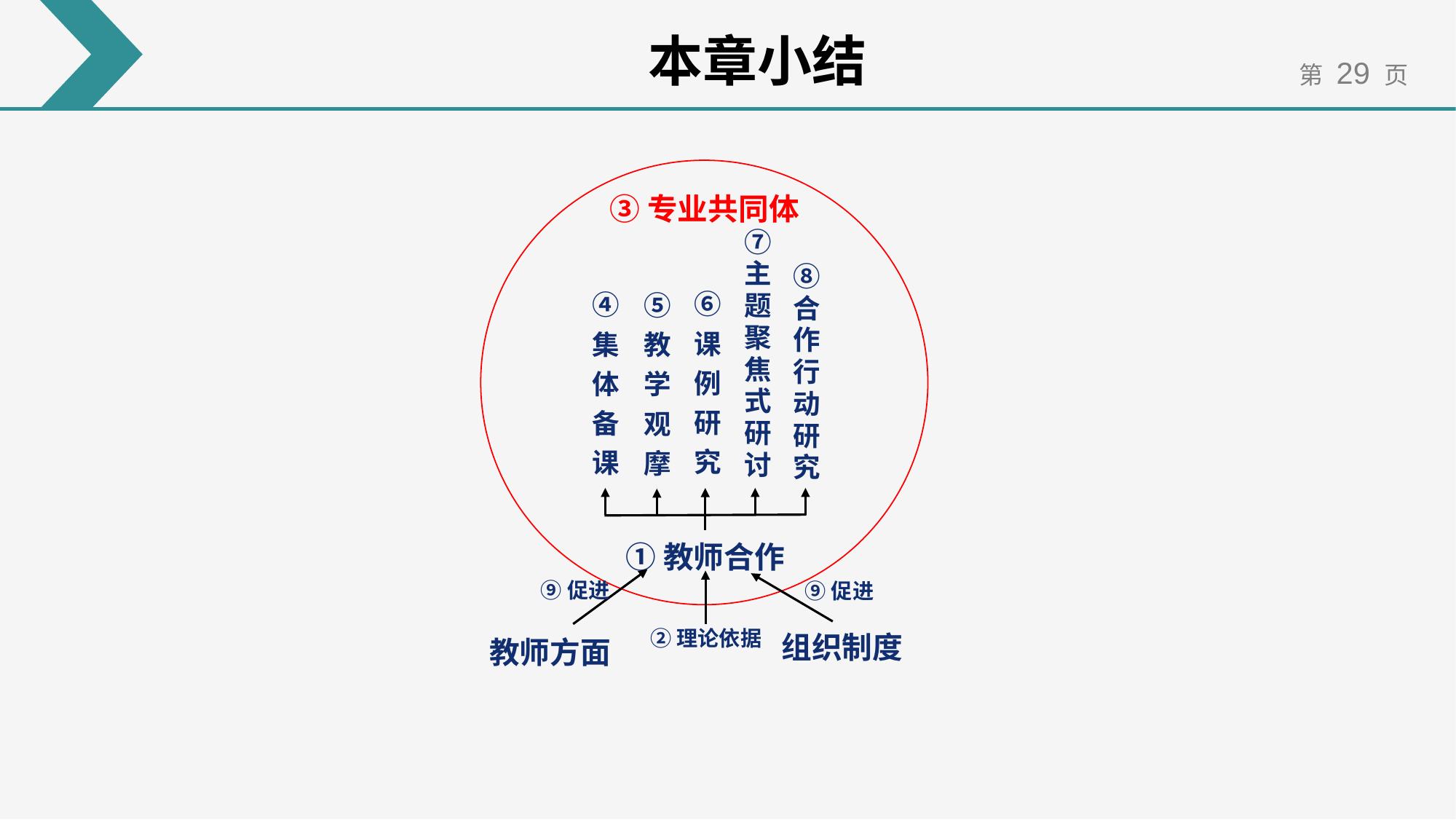

本章小结

③专业共同体
⑦主题聚焦式研讨
⑧合作行动研究
⑥课例研究
④集体备课
⑤教学观摩
①教师合作
⑨促进
⑨促进
②理论依据

组织制度
教师方面